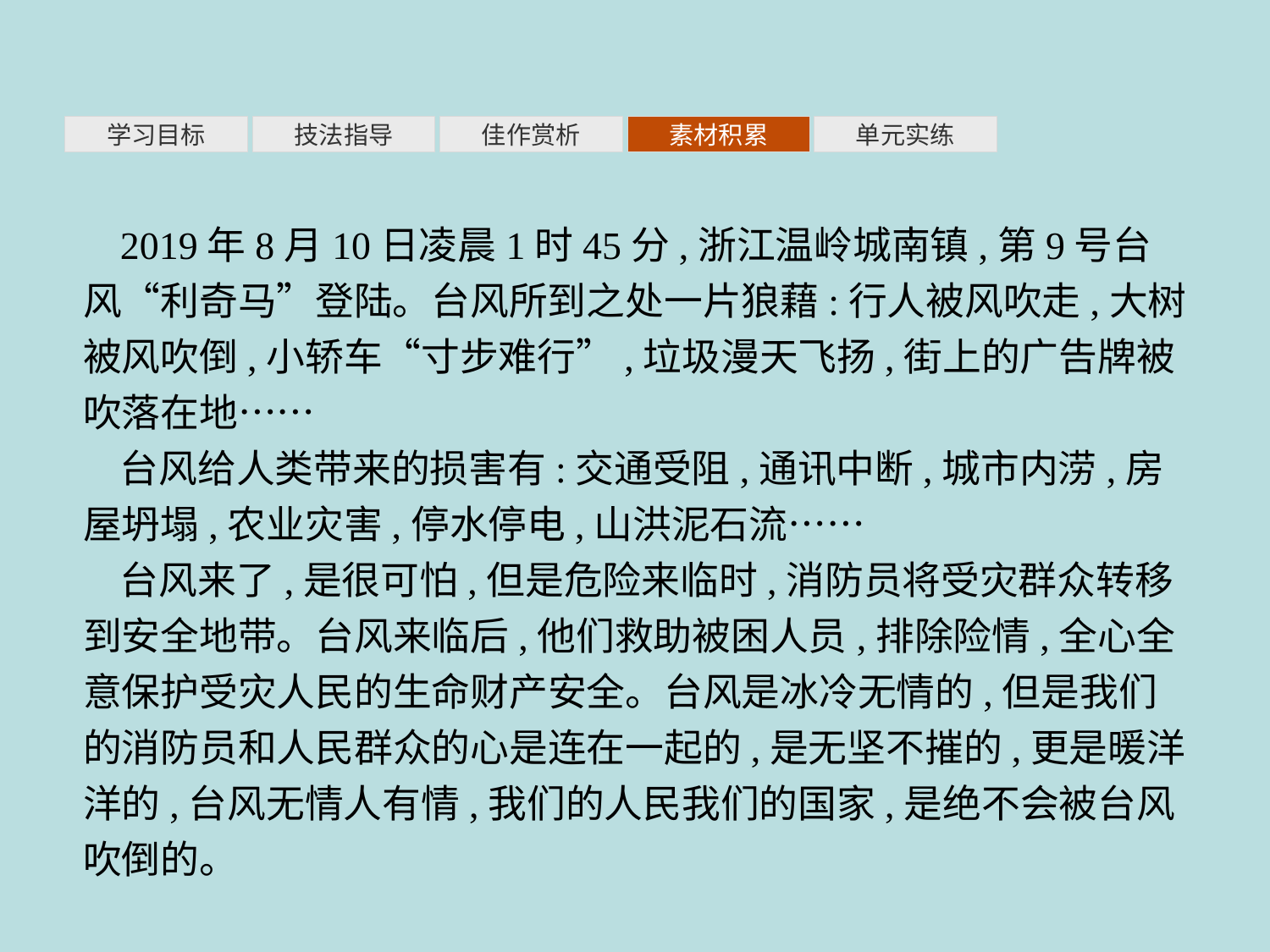

素材积累
学习目标
技法指导
佳作赏析
单元实练
2019年8月10日凌晨1时45分,浙江温岭城南镇,第9号台风“利奇马”登陆。台风所到之处一片狼藉:行人被风吹走,大树被风吹倒,小轿车“寸步难行”,垃圾漫天飞扬,街上的广告牌被吹落在地……
台风给人类带来的损害有:交通受阻,通讯中断,城市内涝,房屋坍塌,农业灾害,停水停电,山洪泥石流……
台风来了,是很可怕,但是危险来临时,消防员将受灾群众转移到安全地带。台风来临后,他们救助被困人员,排除险情,全心全意保护受灾人民的生命财产安全。台风是冰冷无情的,但是我们的消防员和人民群众的心是连在一起的,是无坚不摧的,更是暖洋洋的,台风无情人有情,我们的人民我们的国家,是绝不会被台风吹倒的。